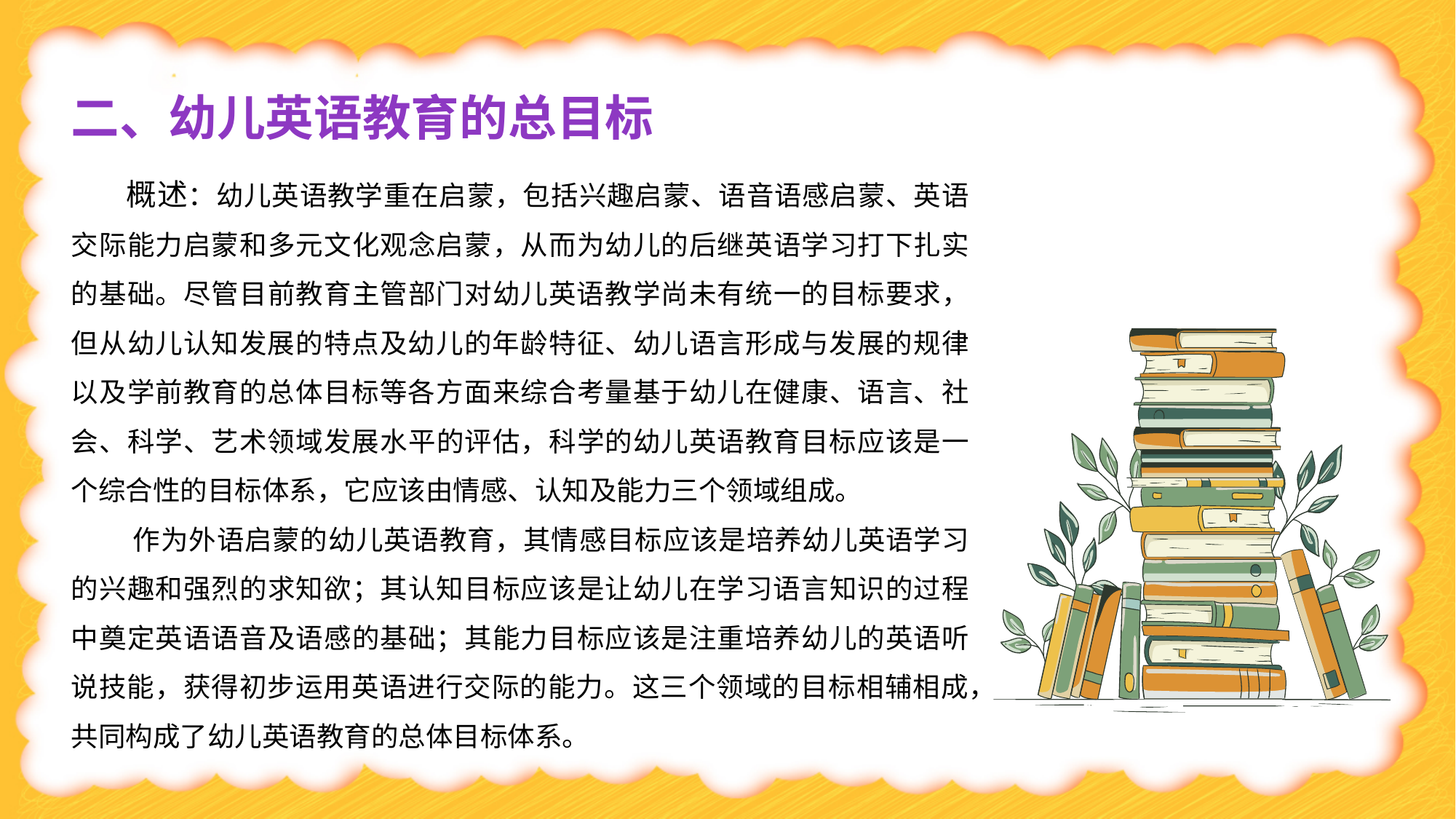

二、幼儿英语教育的总目标

       概述：幼儿英语教学重在启蒙，包括兴趣启蒙、语音语感启蒙、英语交际能力启蒙和多元文化观念启蒙，从而为幼儿的后继英语学习打下扎实的基础。尽管目前教育主管部门对幼儿英语教学尚未有统一的目标要求，但从幼儿认知发展的特点及幼儿的年龄特征、幼儿语言形成与发展的规律以及学前教育的总体目标等各方面来综合考量基于幼儿在健康、语言、社会、科学、艺术领域发展水平的评估，科学的幼儿英语教育目标应该是一个综合性的目标体系，它应该由情感、认知及能力三个领域组成。
        作为外语启蒙的幼儿英语教育，其情感目标应该是培养幼儿英语学习的兴趣和强烈的求知欲；其认知目标应该是让幼儿在学习语言知识的过程中奠定英语语音及语感的基础；其能力目标应该是注重培养幼儿的英语听说技能，获得初步运用英语进行交际的能力。这三个领域的目标相辅相成，共同构成了幼儿英语教育的总体目标体系。